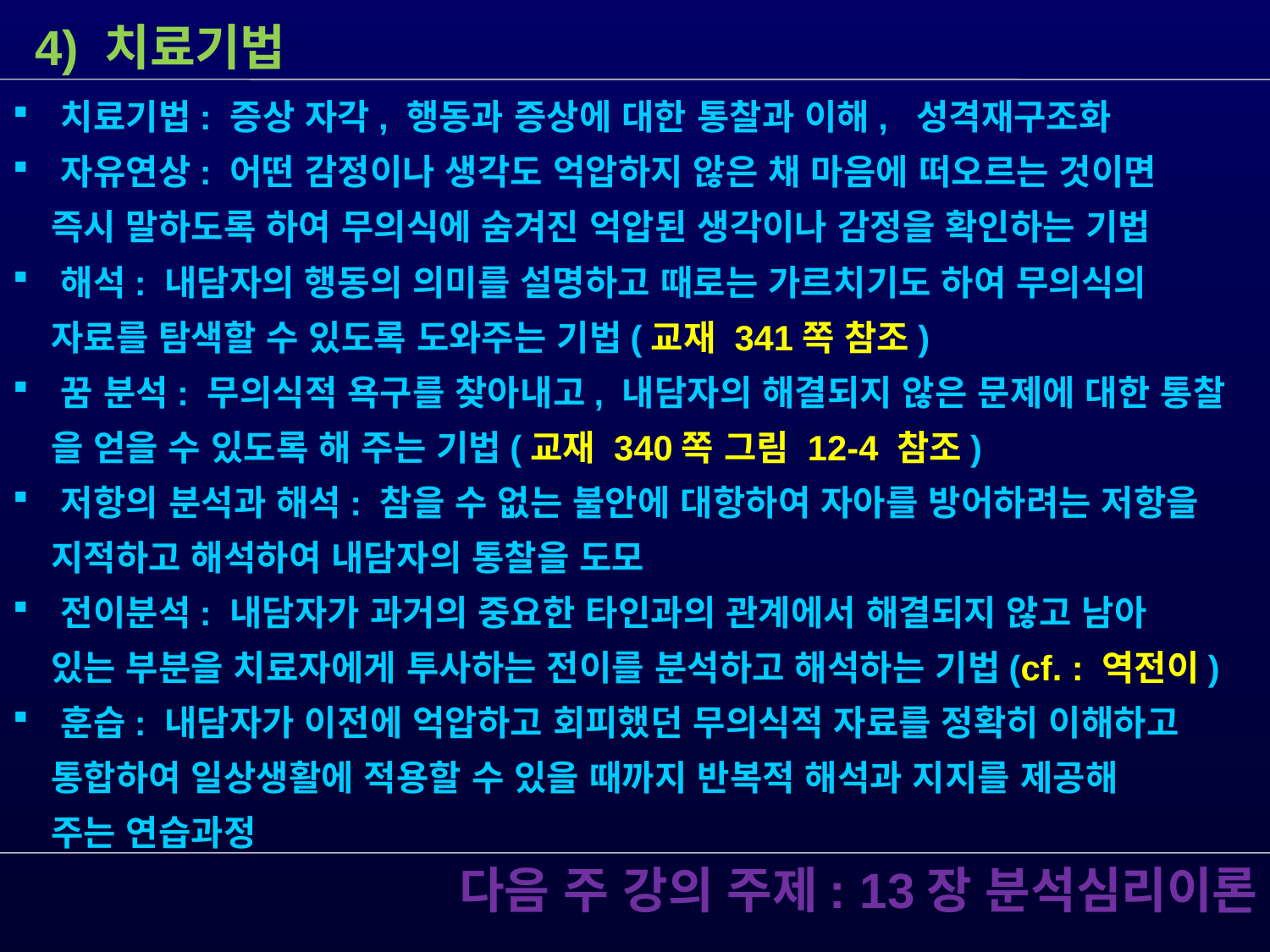

4) 치료기법
 치료기법: 증상 자각, 행동과 증상에 대한 통찰과 이해,  성격재구조화
 자유연상: 어떤 감정이나 생각도 억압하지 않은 채 마음에 떠오르는 것이면
   즉시 말하도록 하여 무의식에 숨겨진 억압된 생각이나 감정을 확인하는 기법
 해석: 내담자의 행동의 의미를 설명하고 때로는 가르치기도 하여 무의식의
   자료를 탐색할 수 있도록 도와주는 기법(교재 341쪽 참조)
 꿈 분석: 무의식적 욕구를 찾아내고, 내담자의 해결되지 않은 문제에 대한 통찰
   을 얻을 수 있도록 해 주는 기법(교재 340쪽 그림 12-4 참조)
 저항의 분석과 해석: 참을 수 없는 불안에 대항하여 자아를 방어하려는 저항을
   지적하고 해석하여 내담자의 통찰을 도모
 전이분석: 내담자가 과거의 중요한 타인과의 관계에서 해결되지 않고 남아
   있는 부분을 치료자에게 투사하는 전이를 분석하고 해석하는 기법(cf. : 역전이)
 훈습: 내담자가 이전에 억압하고 회피했던 무의식적 자료를 정확히 이해하고
   통합하여 일상생활에 적용할 수 있을 때까지 반복적 해석과 지지를 제공해
   주는 연습과정

 다음 주 강의 주제: 13장 분석심리이론